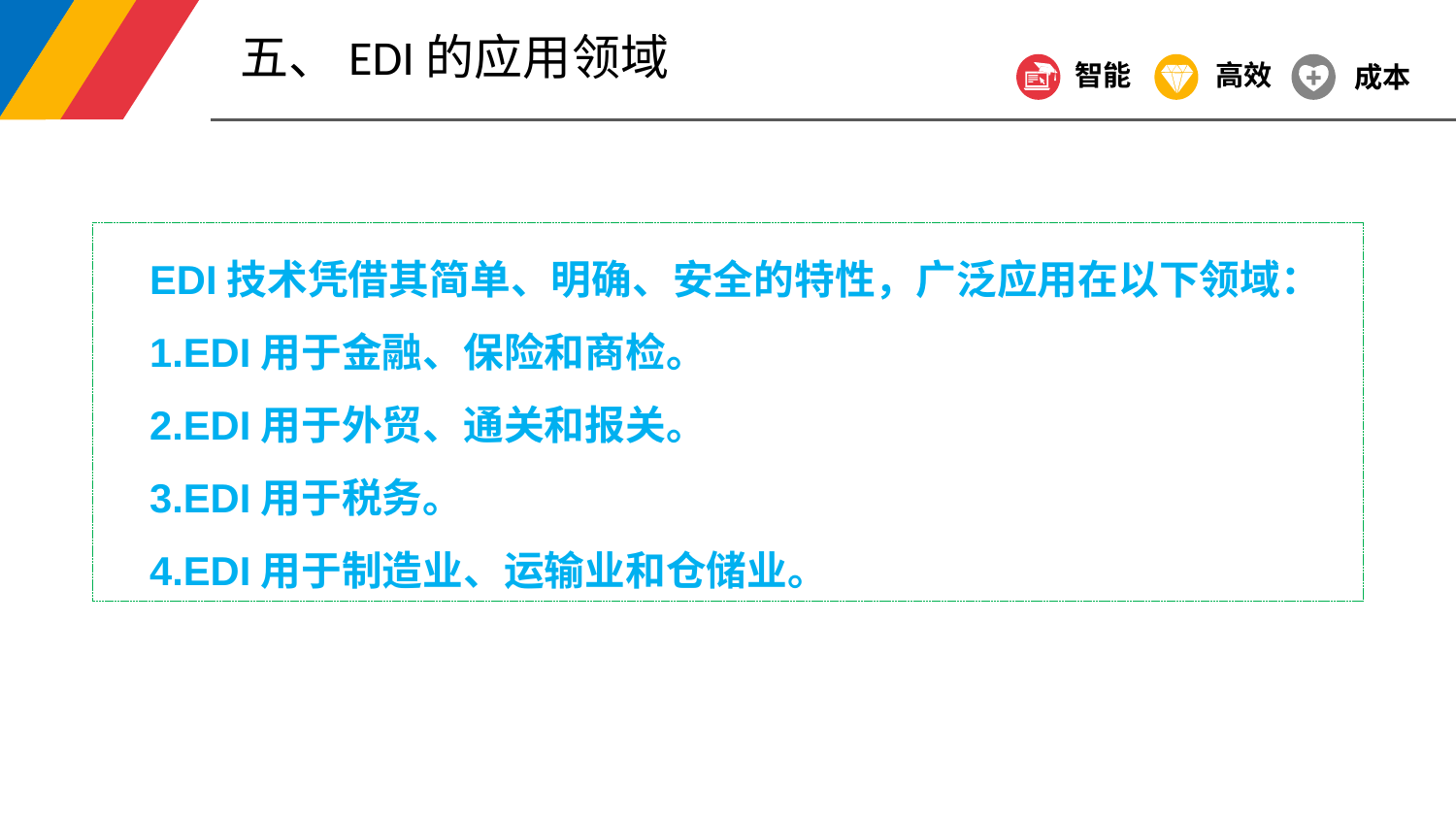

五、EDI的应用领域
智能
高效
成本
EDI技术凭借其简单、明确、安全的特性，广泛应用在以下领域：
1.EDI用于金融、保险和商检。
2.EDI用于外贸、通关和报关。
3.EDI用于税务。
4.EDI用于制造业、运输业和仓储业。